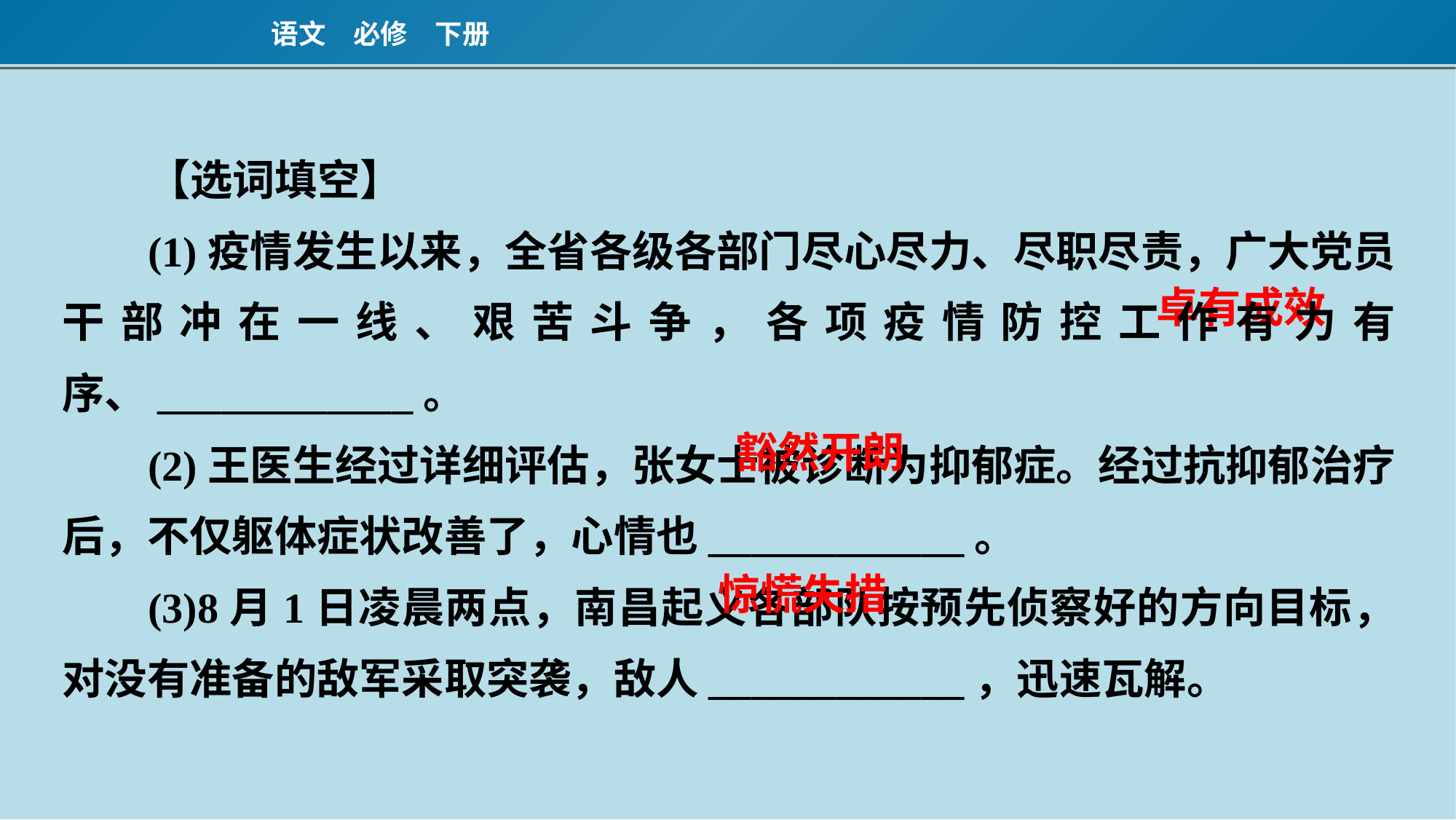

【选词填空】
(1)疫情发生以来，全省各级各部门尽心尽力、尽职尽责，广大党员干部冲在一线、艰苦斗争，各项疫情防控工作有力有序、____________。
(2)王医生经过详细评估，张女士被诊断为抑郁症。经过抗抑郁治疗后，不仅躯体症状改善了，心情也____________。
(3)8月1日凌晨两点，南昌起义各部队按预先侦察好的方向目标，对没有准备的敌军采取突袭，敌人____________，迅速瓦解。
卓有成效
豁然开朗
惊慌失措